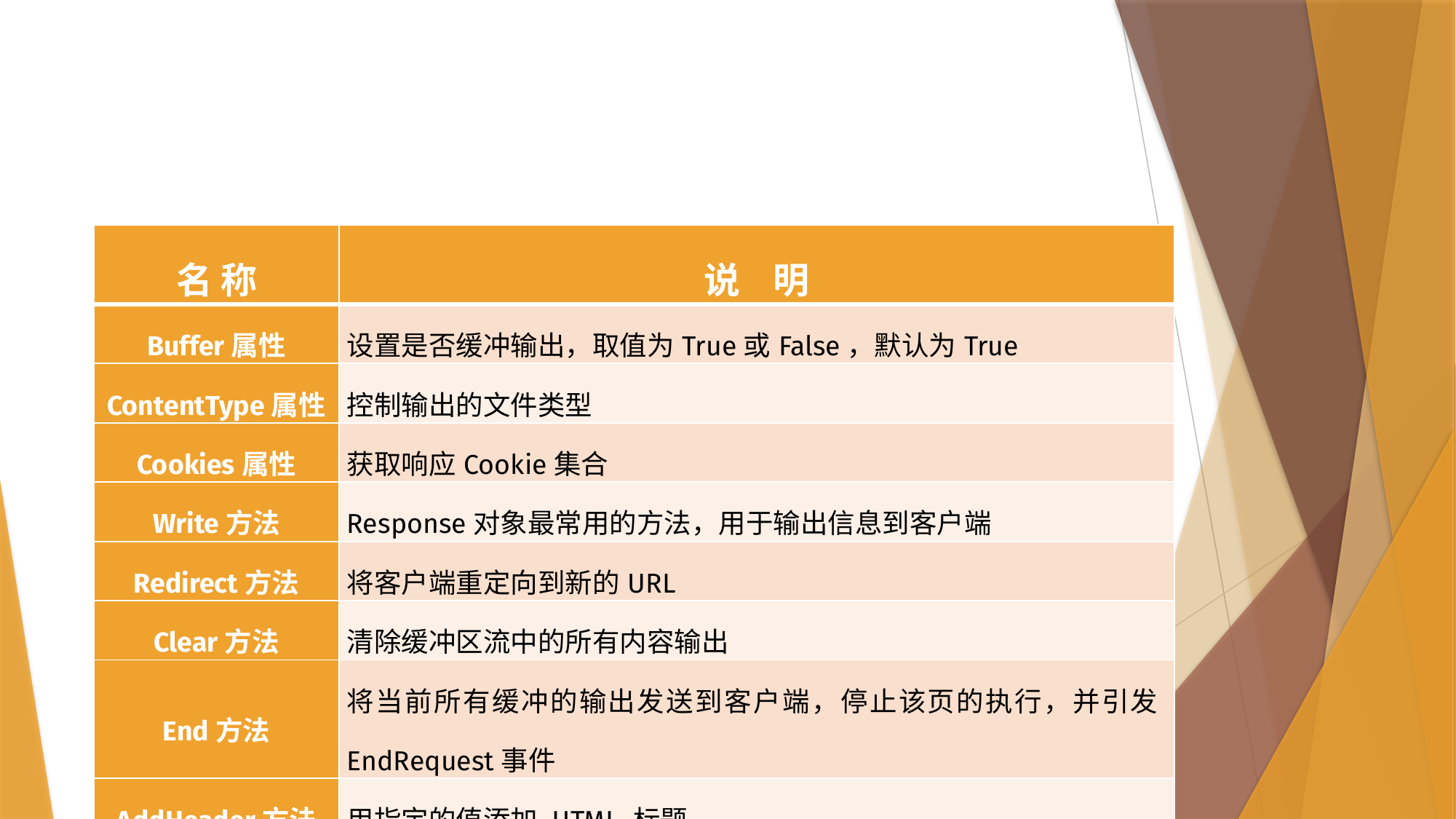

#
| 名 称 | 说 明 |
| --- | --- |
| Buffer属性 | 设置是否缓冲输出，取值为True或False，默认为True |
| ContentType属性 | 控制输出的文件类型 |
| Cookies属性 | 获取响应Cookie集合 |
| Write方法 | Response对象最常用的方法，用于输出信息到客户端 |
| Redirect方法 | 将客户端重定向到新的URL |
| Clear方法 | 清除缓冲区流中的所有内容输出 |
| End方法 | 将当前所有缓冲的输出发送到客户端，停止该页的执行，并引发EndRequest事件 |
| AddHeader方法 | 用指定的值添加 HTML 标题 |